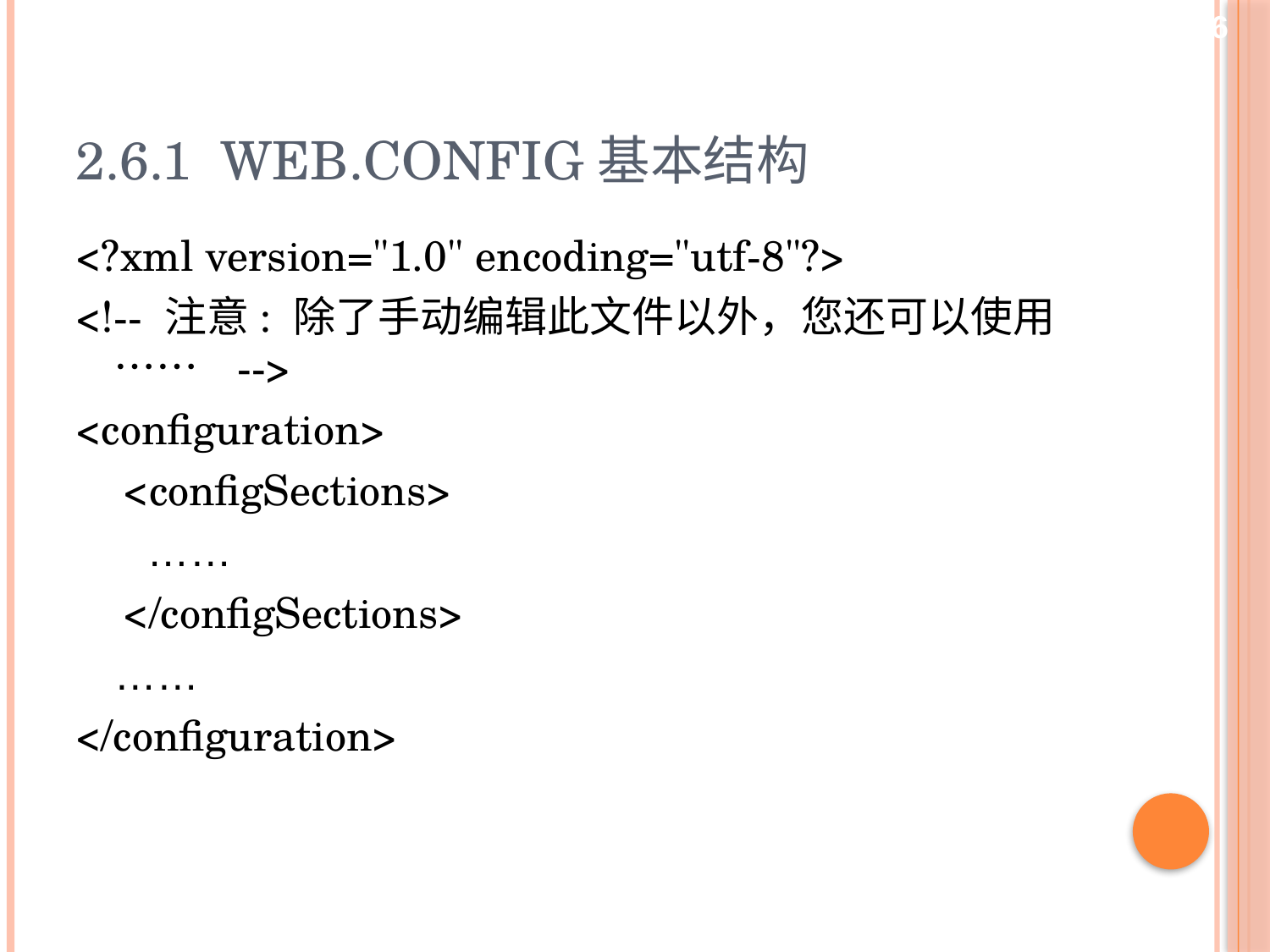

46
# 2.6.1  web.config基本结构
<?xml version="1.0" encoding="utf-8"?>
<!-- 注意: 除了手动编辑此文件以外，您还可以使用……   -->
<configuration>
    <configSections>
      ……
    </configSections>
	……
</configuration>